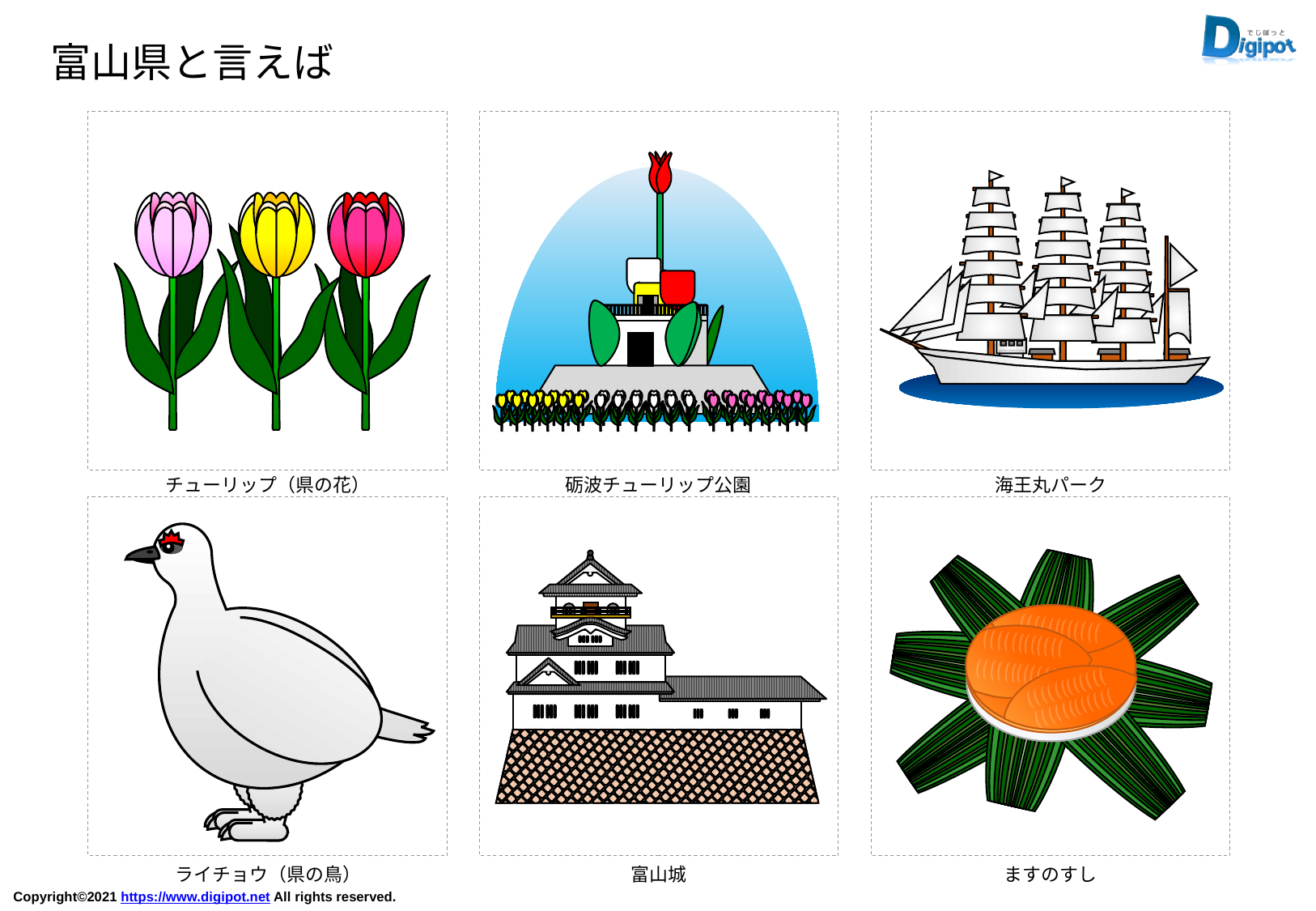

富山県と言えば

チューリップ（県の花）
砺波チューリップ公園
海王丸パーク

ライチョウ（県の鳥）
富山城
ますのすし